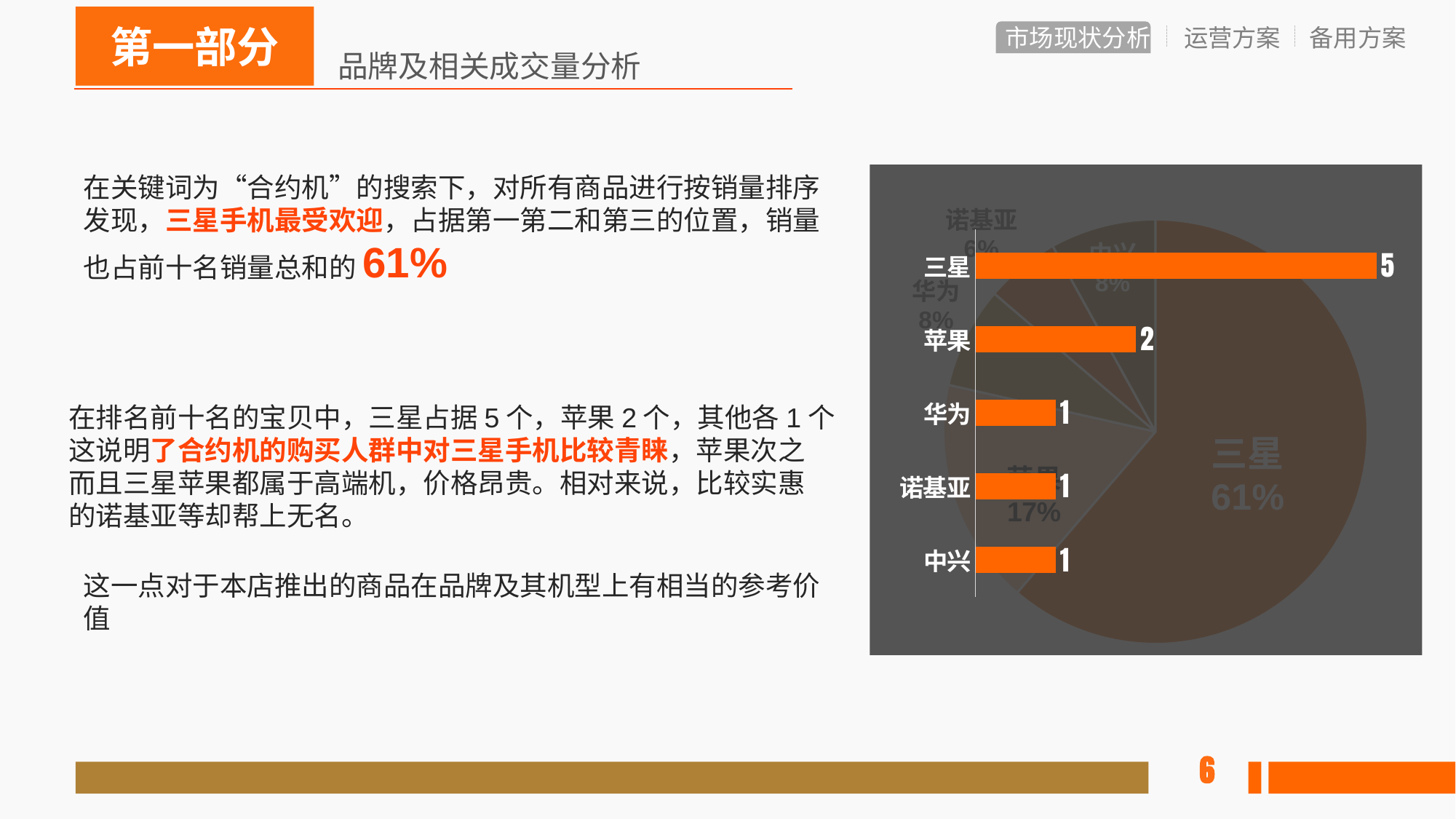

品牌及相关成交量分析
在关键词为“合约机”的搜索下，对所有商品进行按销量排序
发现，三星手机最受欢迎，占据第一第二和第三的位置，销量
也占前十名销量总和的61%

### Chart

| Category | 销售额 |
|---|---|
| 三星 | 594.0 |
| 苹果 | 167.0 |
| 华为 | 75.0 |
| 诺基亚 | 55.0 |
| 中兴 | 78.0 |

### Chart

| Category | 系列 1 |
|---|---|
| 中兴 | 1.0 |
| 诺基亚 | 1.0 |
| 华为 | 1.0 |
| 苹果 | 2.0 |
| 三星 | 5.0 |
在排名前十名的宝贝中，三星占据5个，苹果2个，其他各1个
这说明了合约机的购买人群中对三星手机比较青睐，苹果次之
而且三星苹果都属于高端机，价格昂贵。相对来说，比较实惠
的诺基亚等却帮上无名。
这一点对于本店推出的商品在品牌及其机型上有相当的参考价
值